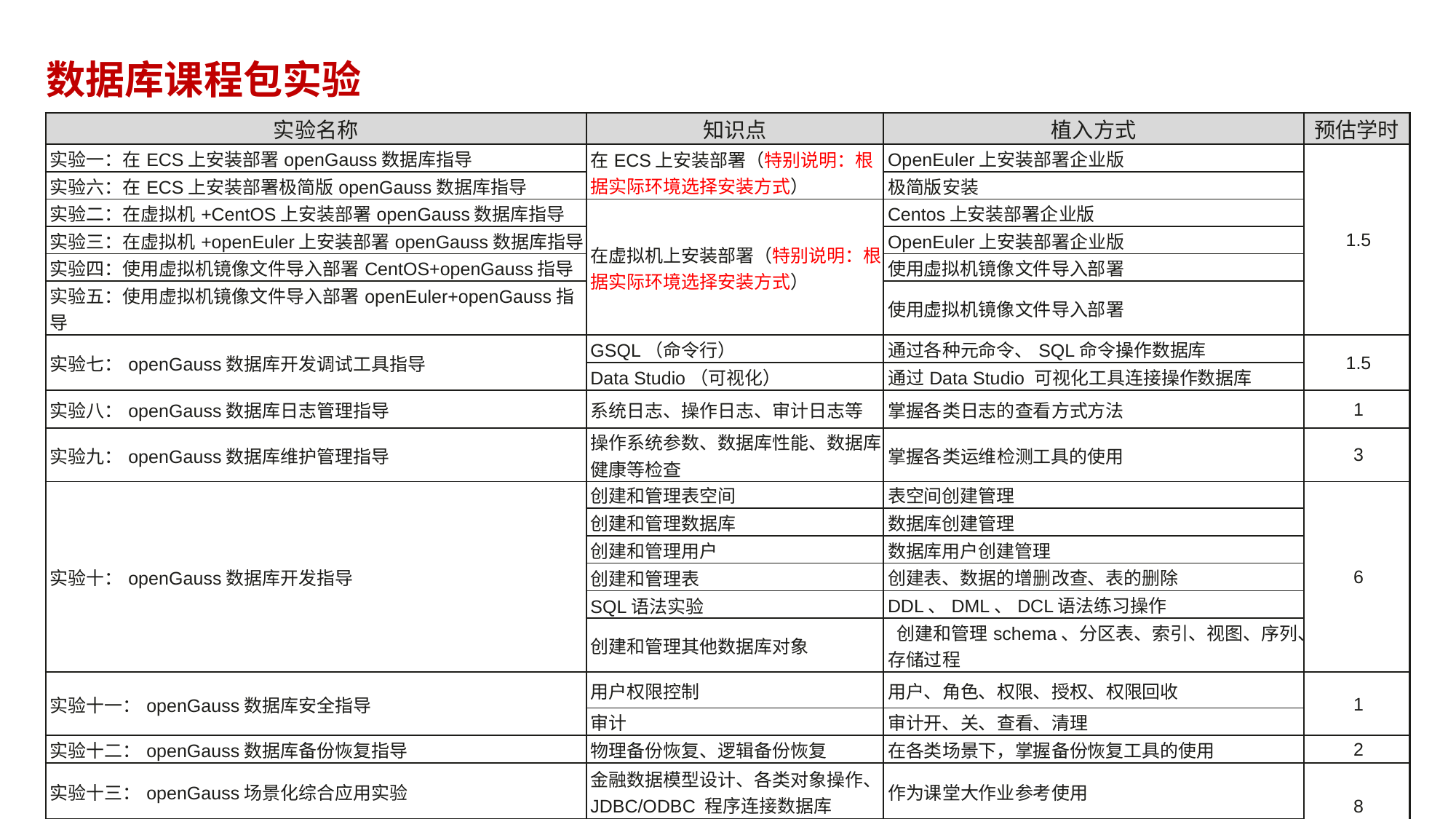

# 数据库课程包实验
| 实验名称 | 知识点 | 植入方式 | 预估学时 |
| --- | --- | --- | --- |
| 实验一：在ECS上安装部署openGauss数据库指导 | 在ECS上安装部署（特别说明：根据实际环境选择安装方式） | OpenEuler上安装部署企业版 | 1.5 |
| 实验六：在ECS上安装部署极简版openGauss数据库指导 |  | 极简版安装 |  |
| 实验二：在虚拟机+CentOS上安装部署openGauss数据库指导 | 在虚拟机上安装部署（特别说明：根据实际环境选择安装方式） | Centos上安装部署企业版 |  |
| 实验三：在虚拟机+openEuler上安装部署openGauss数据库指导 |  | OpenEuler上安装部署企业版 |  |
| 实验四：使用虚拟机镜像文件导入部署CentOS+openGauss指导 |  | 使用虚拟机镜像文件导入部署 |  |
| 实验五：使用虚拟机镜像文件导入部署openEuler+openGauss指导 |  | 使用虚拟机镜像文件导入部署 |  |
| 实验七：openGauss数据库开发调试工具指导 | GSQL（命令行） | 通过各种元命令、SQL命令操作数据库 | 1.5 |
|  | Data Studio（可视化） | 通过Data Studio 可视化工具连接操作数据库 |  |
| 实验八：openGauss数据库日志管理指导 | 系统日志、操作日志、审计日志等 | 掌握各类日志的查看方式方法 | 1 |
| 实验九：openGauss数据库维护管理指导 | 操作系统参数、数据库性能、数据库健康等检查 | 掌握各类运维检测工具的使用 | 3 |
| 实验十：openGauss数据库开发指导 | 创建和管理表空间 | 表空间创建管理 | 6 |
|  | 创建和管理数据库 | 数据库创建管理 |  |
|  | 创建和管理用户 | 数据库用户创建管理 |  |
|  | 创建和管理表 | 创建表、数据的增删改查、表的删除 |  |
|  | SQL语法实验 | DDL、DML、DCL语法练习操作 |  |
|  | 创建和管理其他数据库对象 | 创建和管理schema、分区表、索引、视图、序列、存储过程 |  |
| 实验十一：openGauss数据库安全指导 | 用户权限控制 | 用户、角色、权限、授权、权限回收 | 1 |
|  | 审计 | 审计开、关、查看、清理 |  |
| 实验十二：openGauss数据库备份恢复指导 | 物理备份恢复、逻辑备份恢复 | 在各类场景下，掌握备份恢复工具的使用 | 2 |
| 实验十三：openGauss场景化综合应用实验 | 金融数据模型设计、各类对象操作、JDBC/ODBC 程序连接数据库 | 作为课堂大作业参考使用 | 8 |
| 实验十四：openGauss场景化实验作业设计 | 综合大作业设计 | 作为课堂大作业参考使用 |  |
| 实验十五：openGauss开源数据库二次开发指导 | 开源社区、数据库源码 | 开源社区使用、源码编译安装、数据库内核二次开发（特别说明：可选，服务器要求8vCPUs|32G|40G） | 8 |